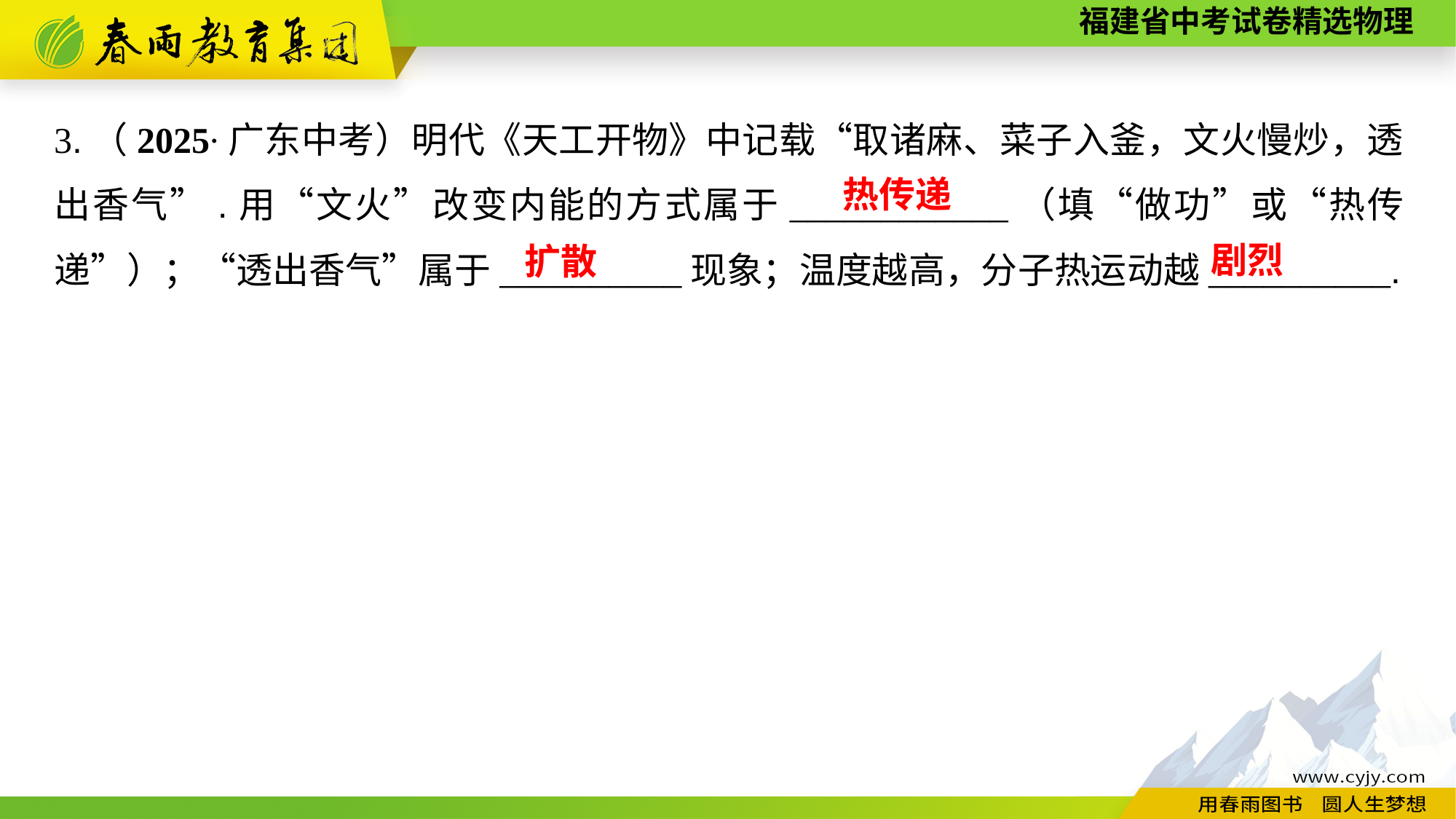

3.（2025∙广东中考）明代《天工开物》中记载“取诸麻、菜子入釜，文火慢炒，透出香气”.用“文火”改变内能的方式属于____________（填“做功”或“热传递”）；“透出香气”属于__________现象；温度越高，分子热运动越__________.
热传递
剧烈
扩散